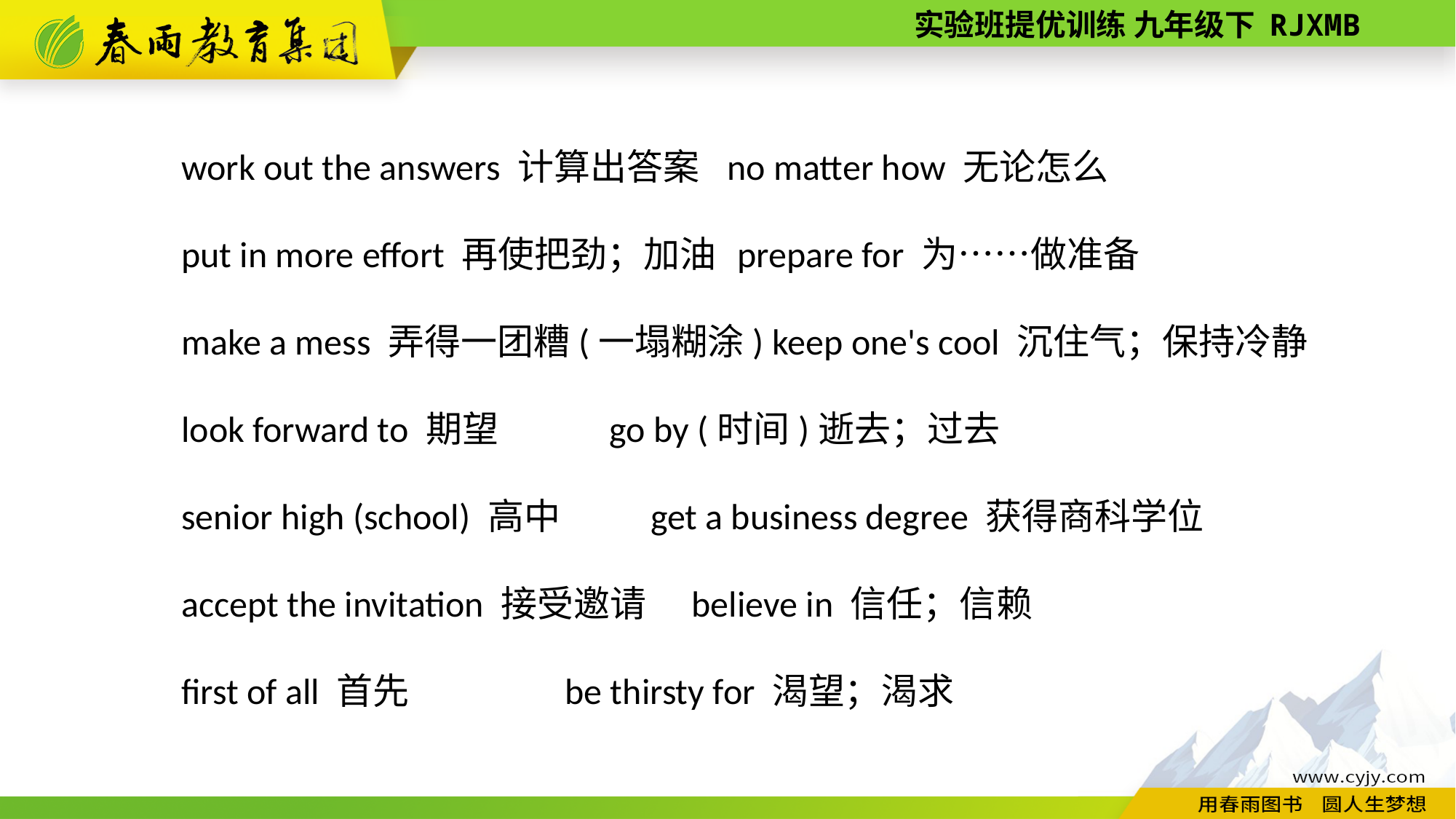

work out the answers 计算出答案       no matter how 无论怎么
put in more effort 再使把劲；加油     prepare for 为……做准备
make a mess 弄得一团糟(一塌糊涂)  keep one's cool 沉住气；保持冷静
look forward to 期望                               go by (时间)逝去；过去
senior high (school) 高中                         get a business degree 获得商科学位
accept the invitation 接受邀请            believe in 信任；信赖
first of all 首先                                            be thirsty for 渴望；渴求